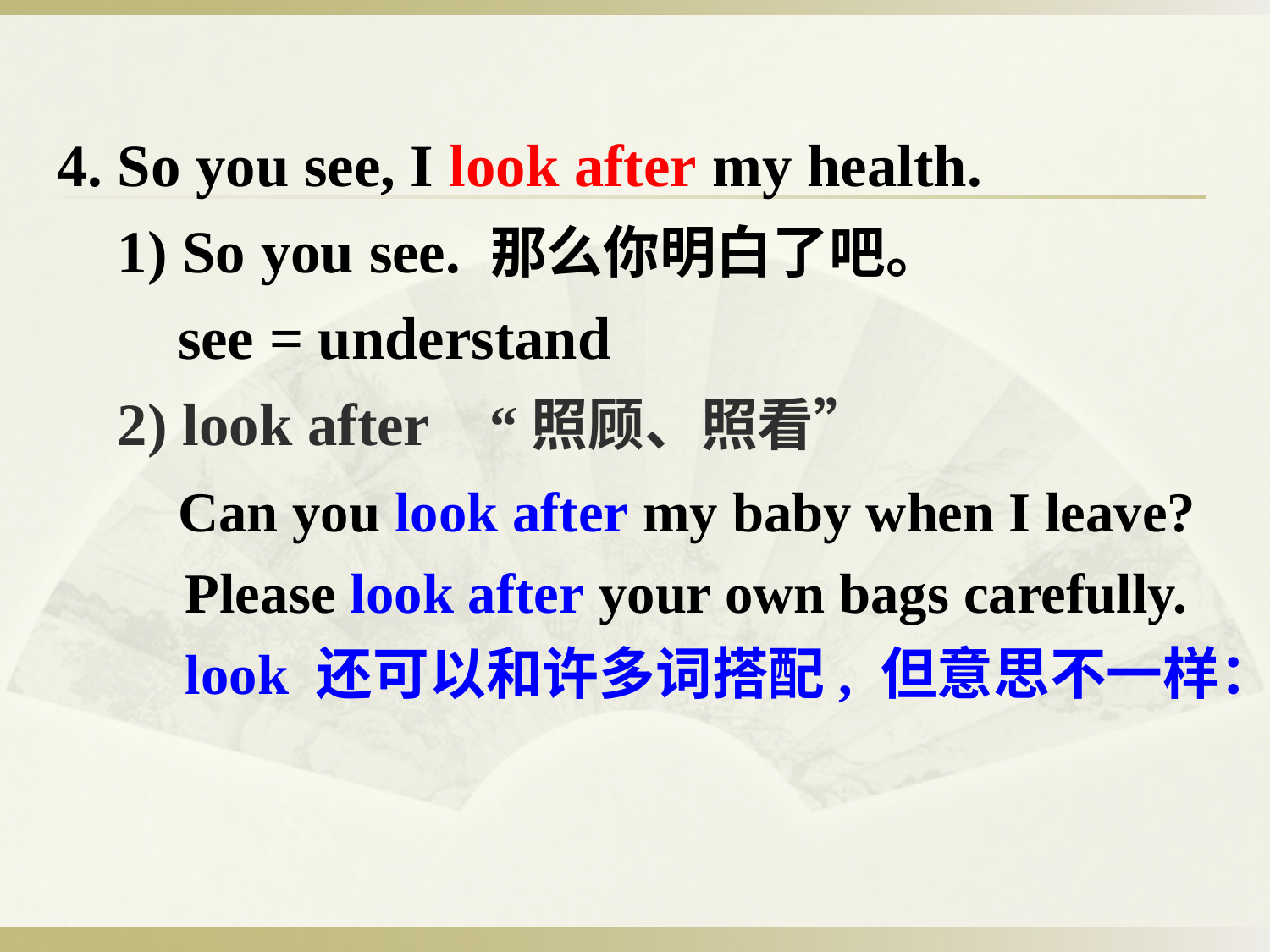

4. So you see, I look after my health.
    1) So you see. 那么你明白了吧。
        see = understand
    2) look after    “照顾、照看”
        Can you look after my baby when I leave?
         Please look after your own bags carefully.
         look 还可以和许多词搭配, 但意思不一样：